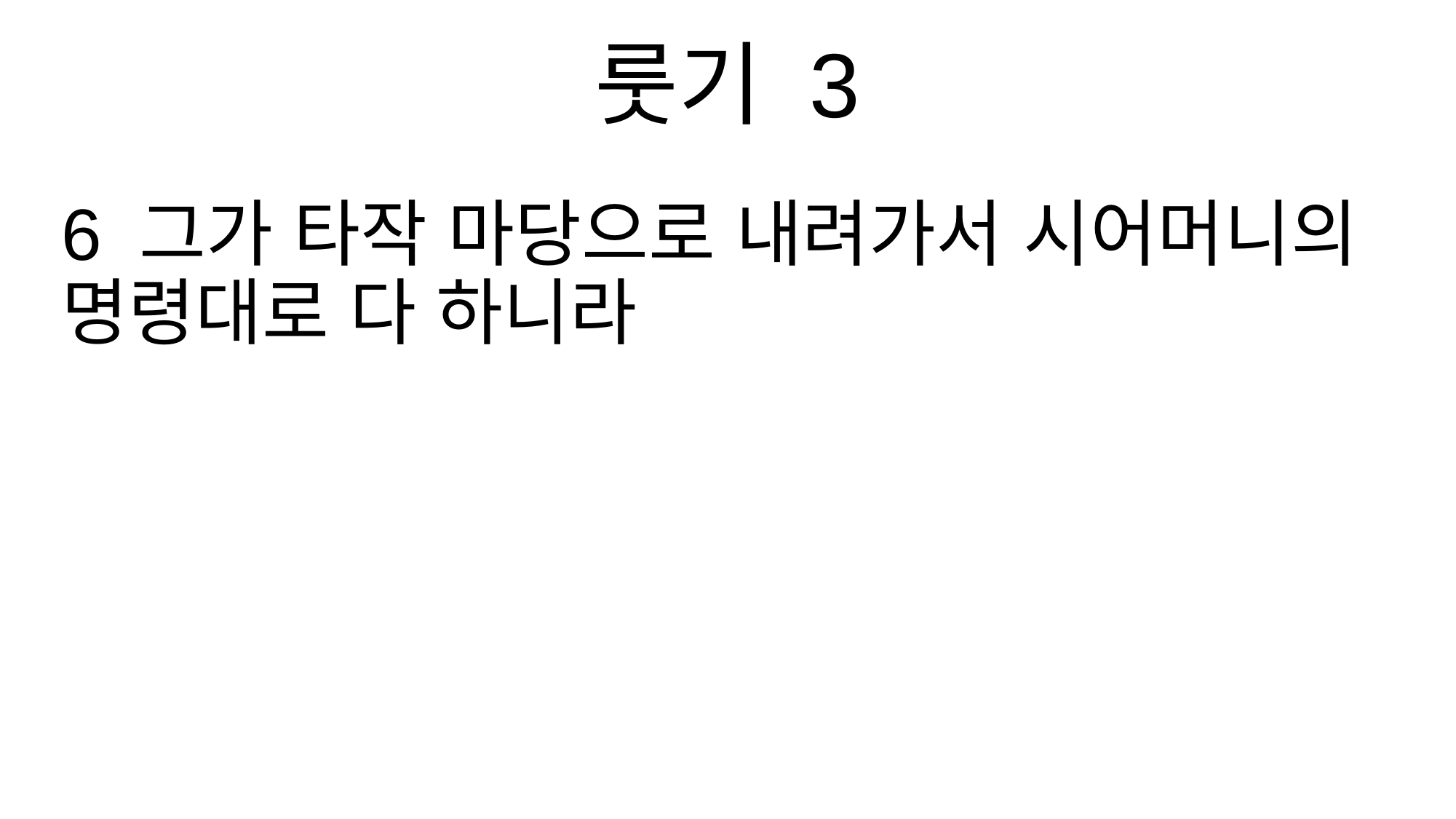

룻기 3
6 그가 타작 마당으로 내려가서 시어머니의 명령대로 다 하니라